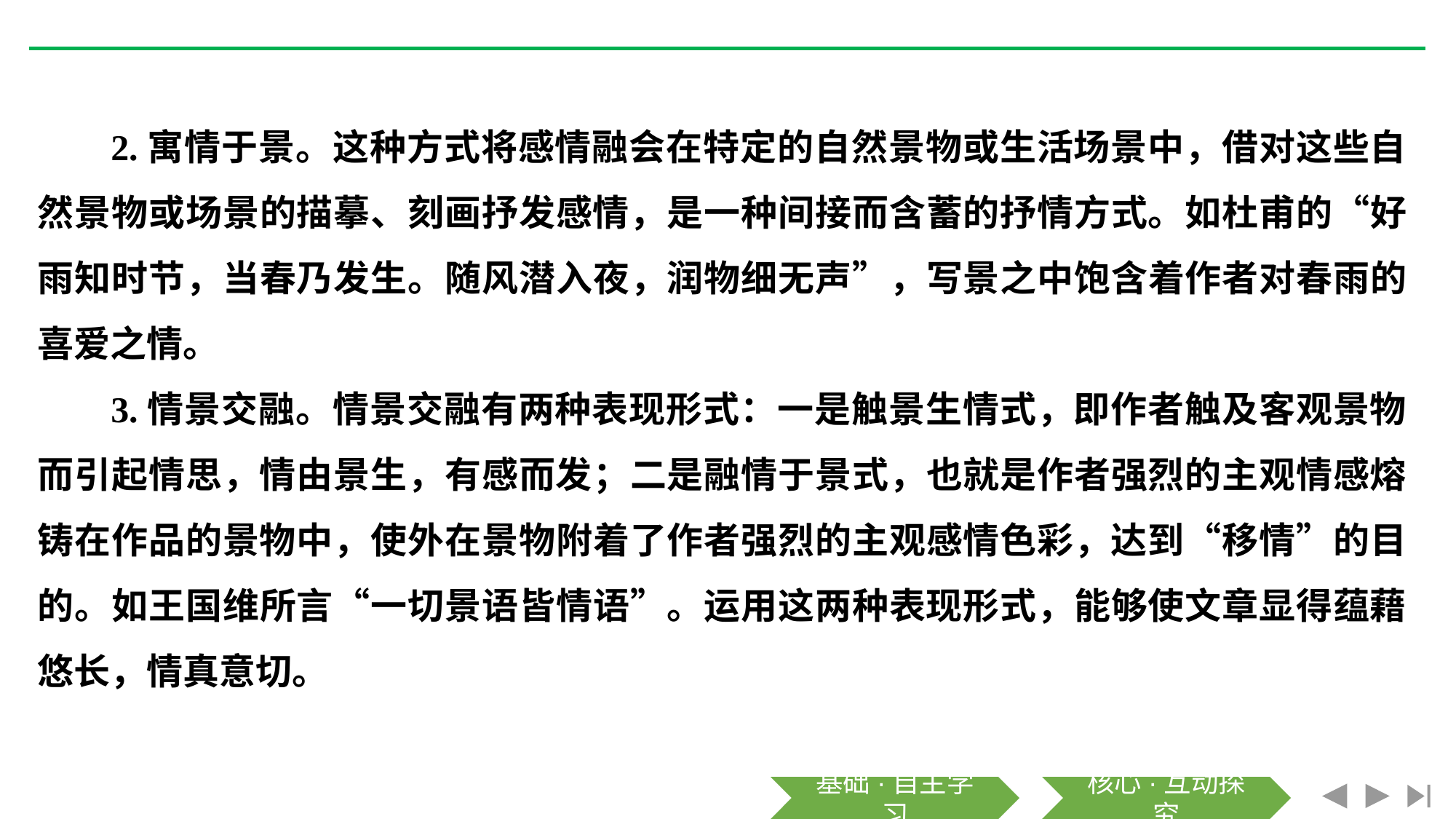

2.寓情于景。这种方式将感情融会在特定的自然景物或生活场景中，借对这些自然景物或场景的描摹、刻画抒发感情，是一种间接而含蓄的抒情方式。如杜甫的“好雨知时节，当春乃发生。随风潜入夜，润物细无声”，写景之中饱含着作者对春雨的喜爱之情。
3.情景交融。情景交融有两种表现形式：一是触景生情式，即作者触及客观景物而引起情思，情由景生，有感而发；二是融情于景式，也就是作者强烈的主观情感熔铸在作品的景物中，使外在景物附着了作者强烈的主观感情色彩，达到“移情”的目的。如王国维所言“一切景语皆情语”。运用这两种表现形式，能够使文章显得蕴藉悠长，情真意切。